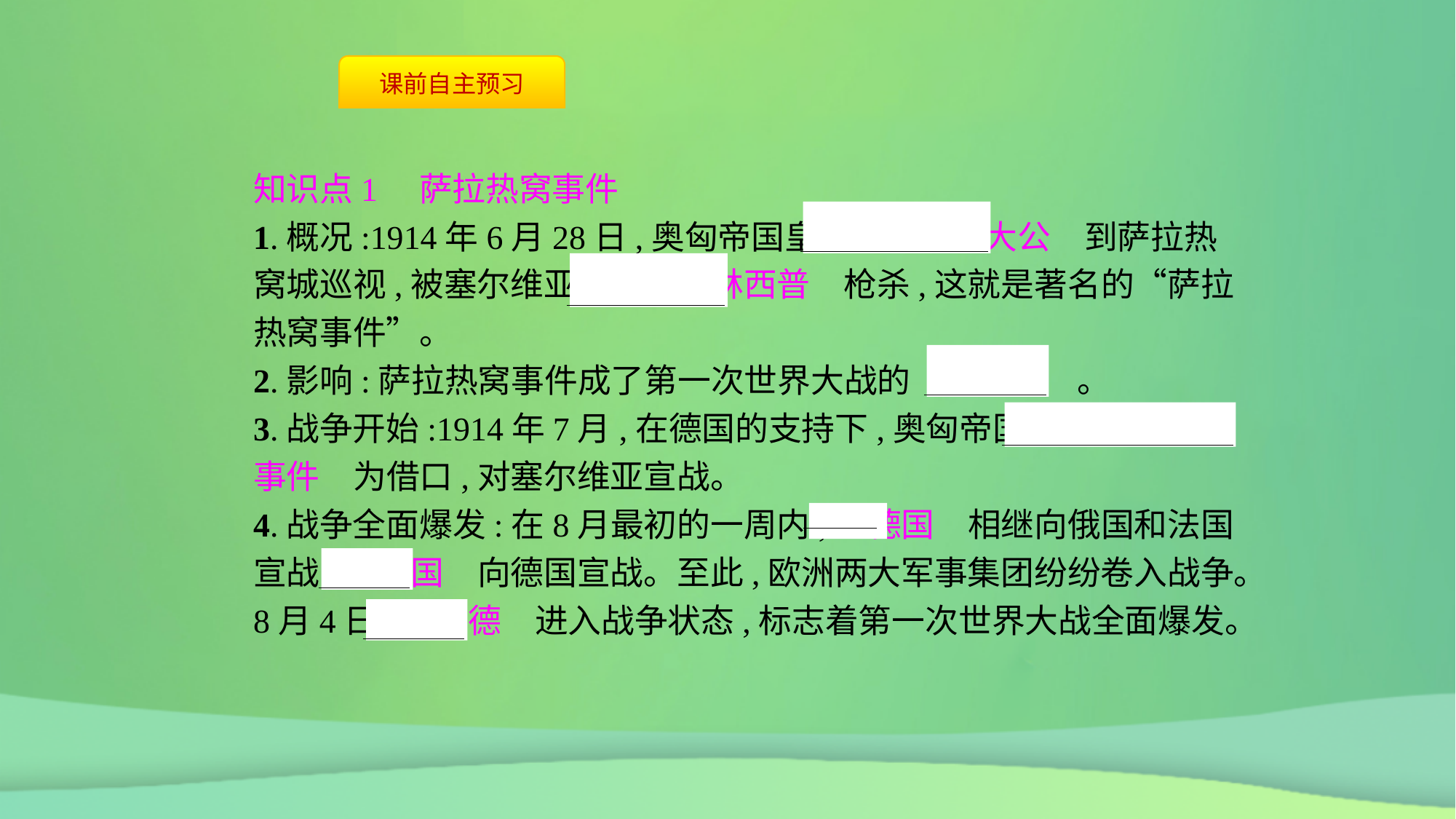

知识点1　萨拉热窝事件
1.概况:1914年6月28日,奥匈帝国皇储　斐迪南大公　到萨拉热窝城巡视,被塞尔维亚青年　普林西普　枪杀,这就是著名的“萨拉热窝事件”。
2.影响:萨拉热窝事件成了第一次世界大战的　导火线　。
3.战争开始:1914年7月,在德国的支持下,奥匈帝国以　萨拉热窝事件　为借口,对塞尔维亚宣战。
4.战争全面爆发:在8月最初的一周内,　德国　相继向俄国和法国宣战,　英国　向德国宣战。至此,欧洲两大军事集团纷纷卷入战争。8月4日,　英德　进入战争状态,标志着第一次世界大战全面爆发。